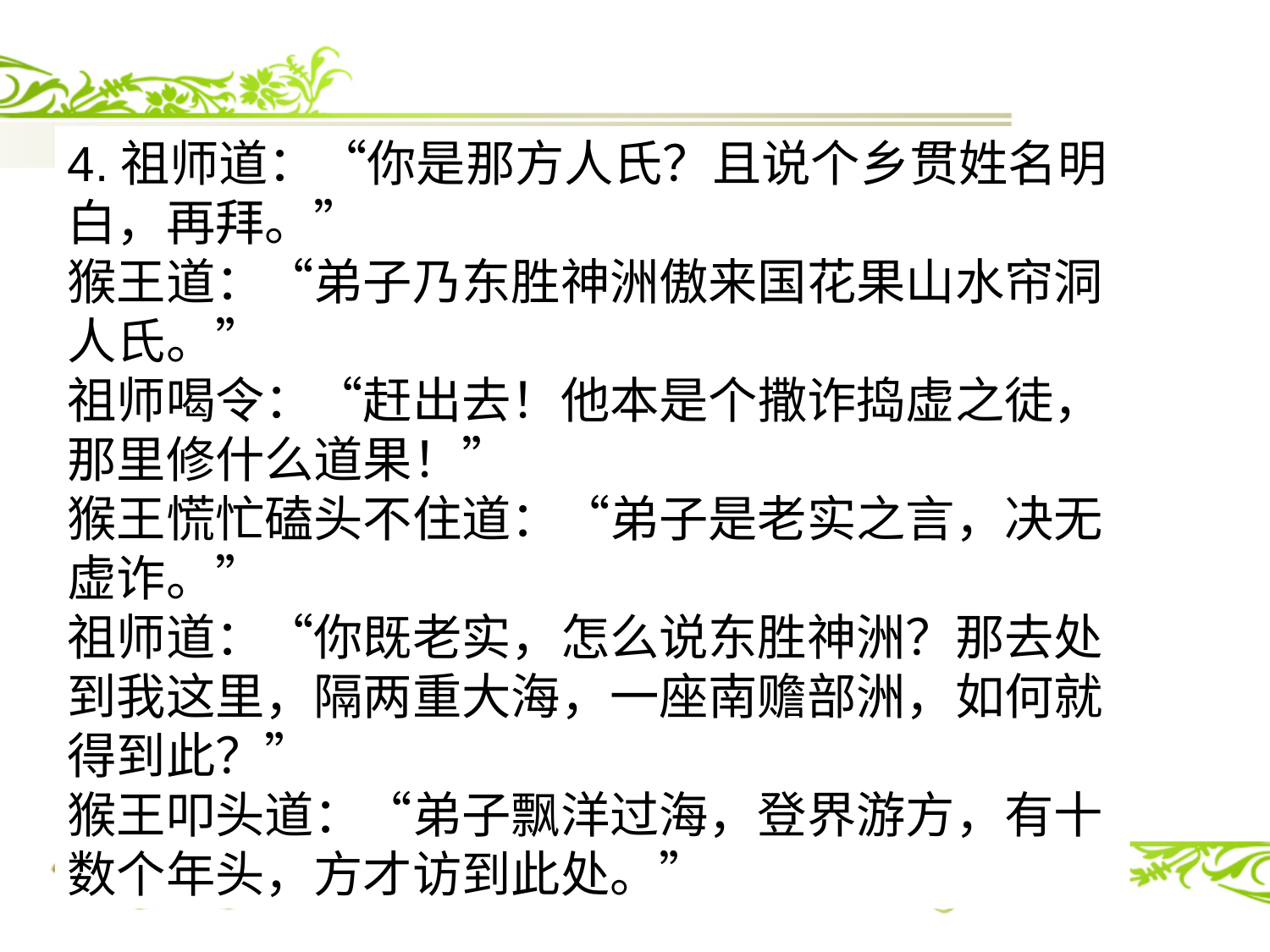

4.祖师道：“你是那方人氏？且说个乡贯姓名明白，再拜。”
猴王道：“弟子乃东胜神洲傲来国花果山水帘洞人氏。”
祖师喝令：“赶出去！他本是个撒诈捣虚之徒，那里修什么道果！”
猴王慌忙磕头不住道：“弟子是老实之言，决无虚诈。”
祖师道：“你既老实，怎么说东胜神洲？那去处到我这里，隔两重大海，一座南赡部洲，如何就得到此？”
猴王叩头道：“弟子飘洋过海，登界游方，有十数个年头，方才访到此处。”